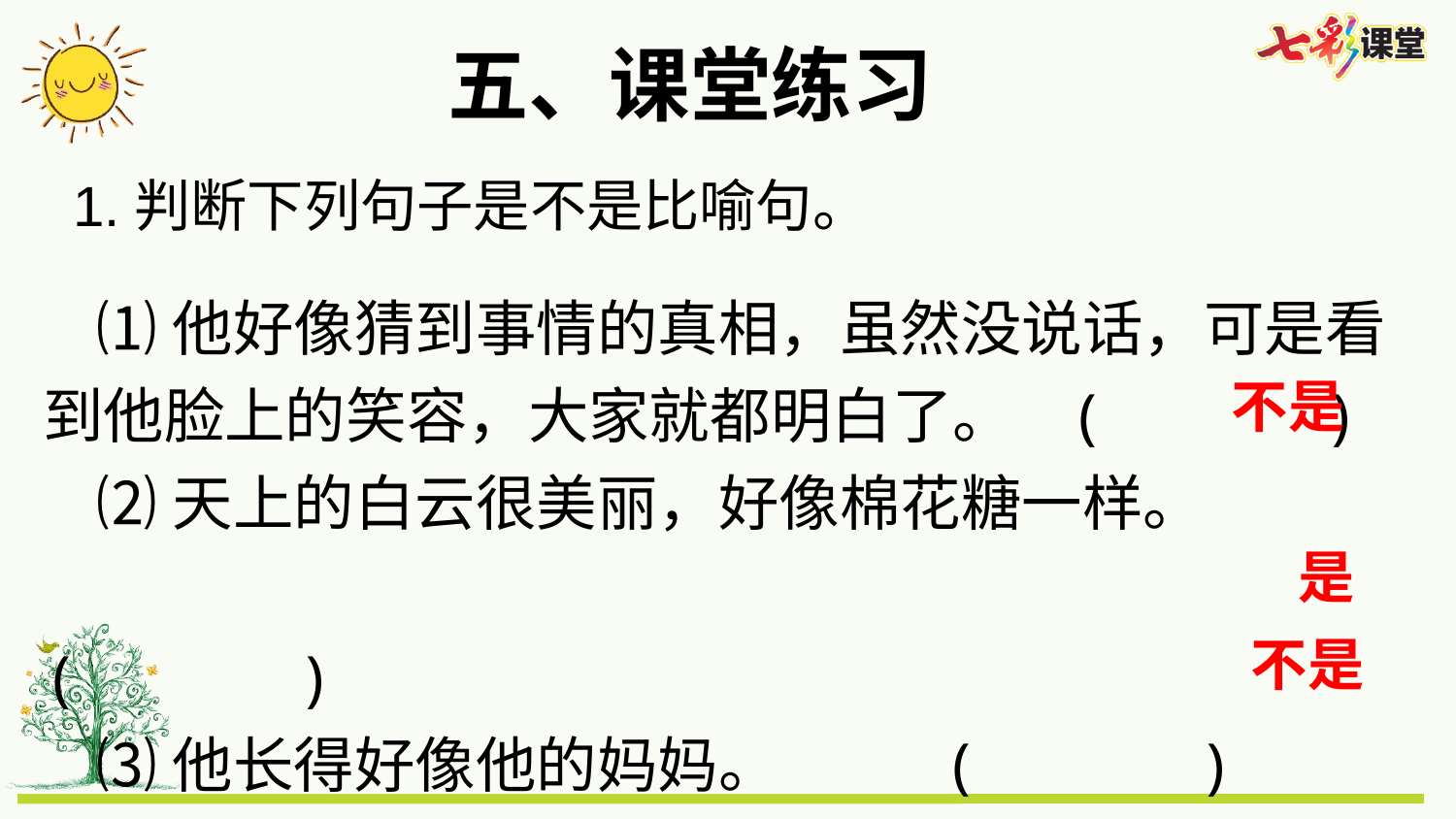

五、课堂练习
1.判断下列句子是不是比喻句。
    ⑴他好像猜到事情的真相，虽然没说话，可是看到他脸上的笑容，大家就都明白了。   (      )
    ⑵天上的白云很美丽，好像棉花糖一样。
                                     (      )
    ⑶他长得好像他的妈妈。           (      )
不是
是
不是